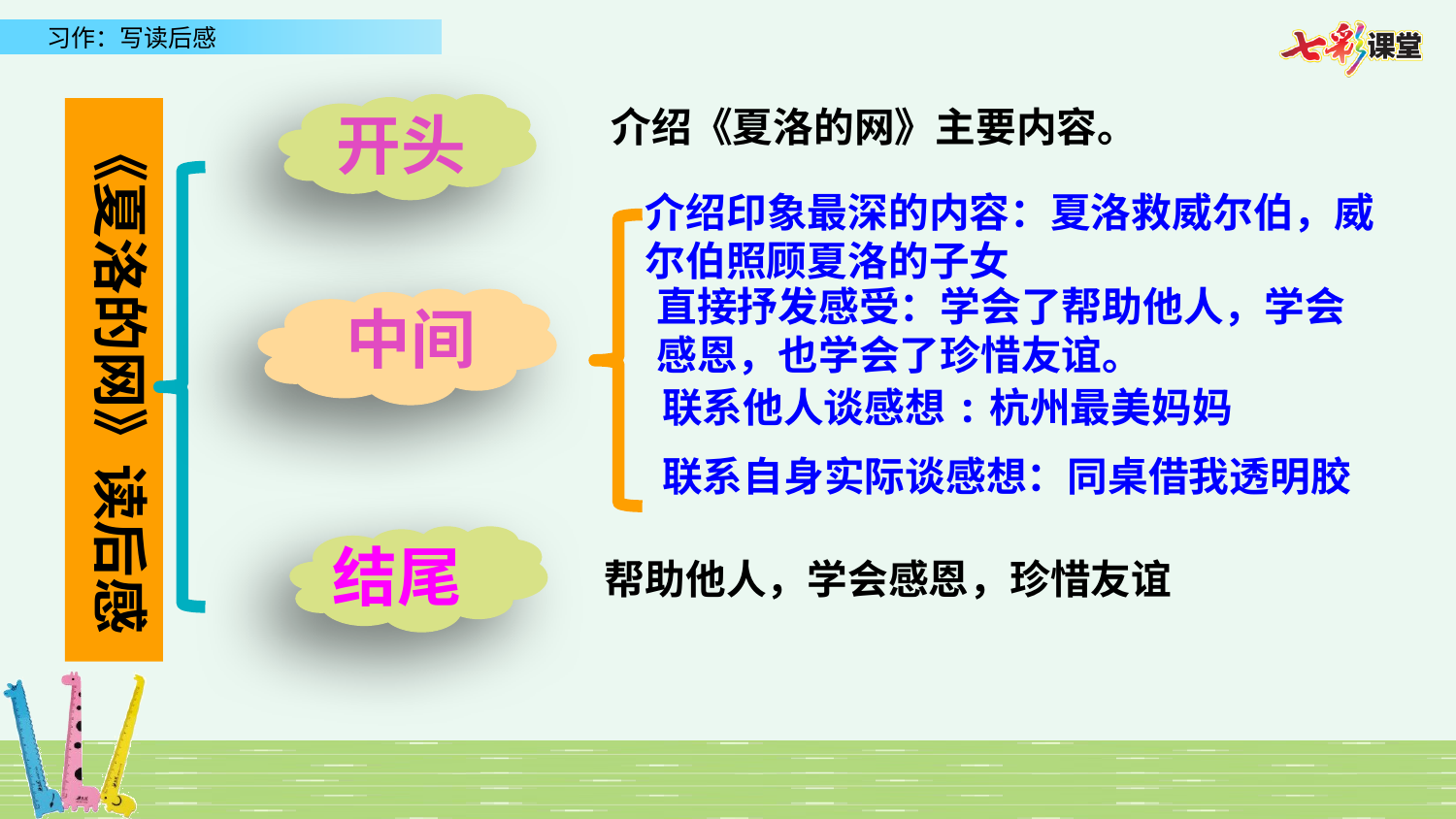

开头
介绍《夏洛的网》主要内容。
《夏洛的网》读后感

介绍印象最深的内容：夏洛救威尔伯，威尔伯照顾夏洛的子女

直接抒发感受：学会了帮助他人，学会感恩，也学会了珍惜友谊。

中间
联系他人谈感想:杭州最美妈妈
联系自身实际谈感想：同桌借我透明胶

结尾
帮助他人，学会感恩，珍惜友谊